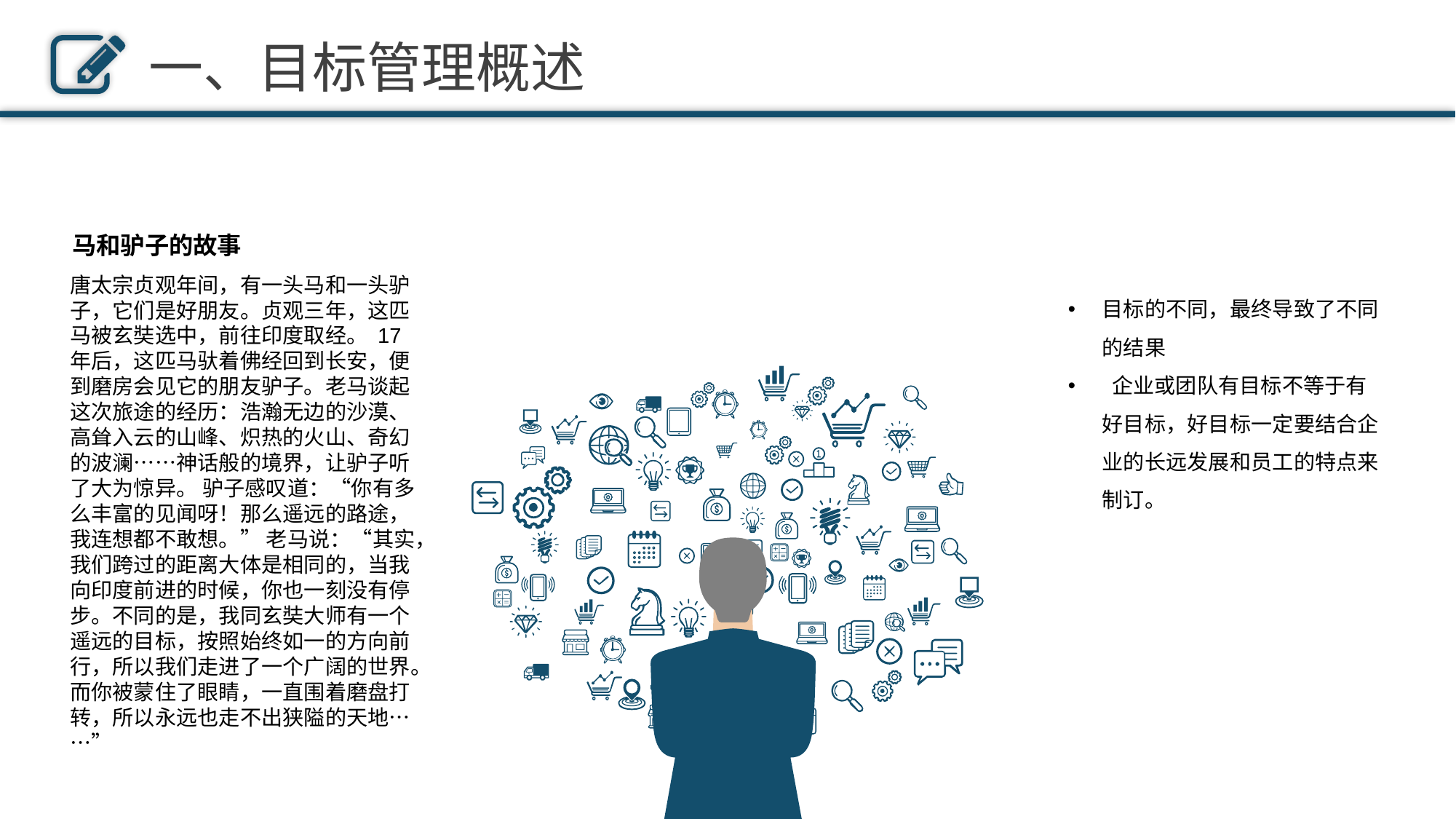

一、目标管理概述

马和驴子的故事
唐太宗贞观年间，有一头马和一头驴子，它们是好朋友。贞观三年，这匹马被玄奘选中，前往印度取经。 17年后，这匹马驮着佛经回到长安，便到磨房会见它的朋友驴子。老马谈起这次旅途的经历：浩瀚无边的沙漠、高耸入云的山峰、炽热的火山、奇幻的波澜……神话般的境界，让驴子听了大为惊异。 驴子感叹道：“你有多么丰富的见闻呀！那么遥远的路途，我连想都不敢想。” 老马说：“其实，我们跨过的距离大体是相同的，当我向印度前进的时候，你也一刻没有停步。不同的是，我同玄奘大师有一个遥远的目标，按照始终如一的方向前行，所以我们走进了一个广阔的世界。而你被蒙住了眼睛，一直围着磨盘打转，所以永远也走不出狭隘的天地……”
目标的不同，最终导致了不同的结果
 企业或团队有目标不等于有好目标，好目标一定要结合企业的长远发展和员工的特点来制订。